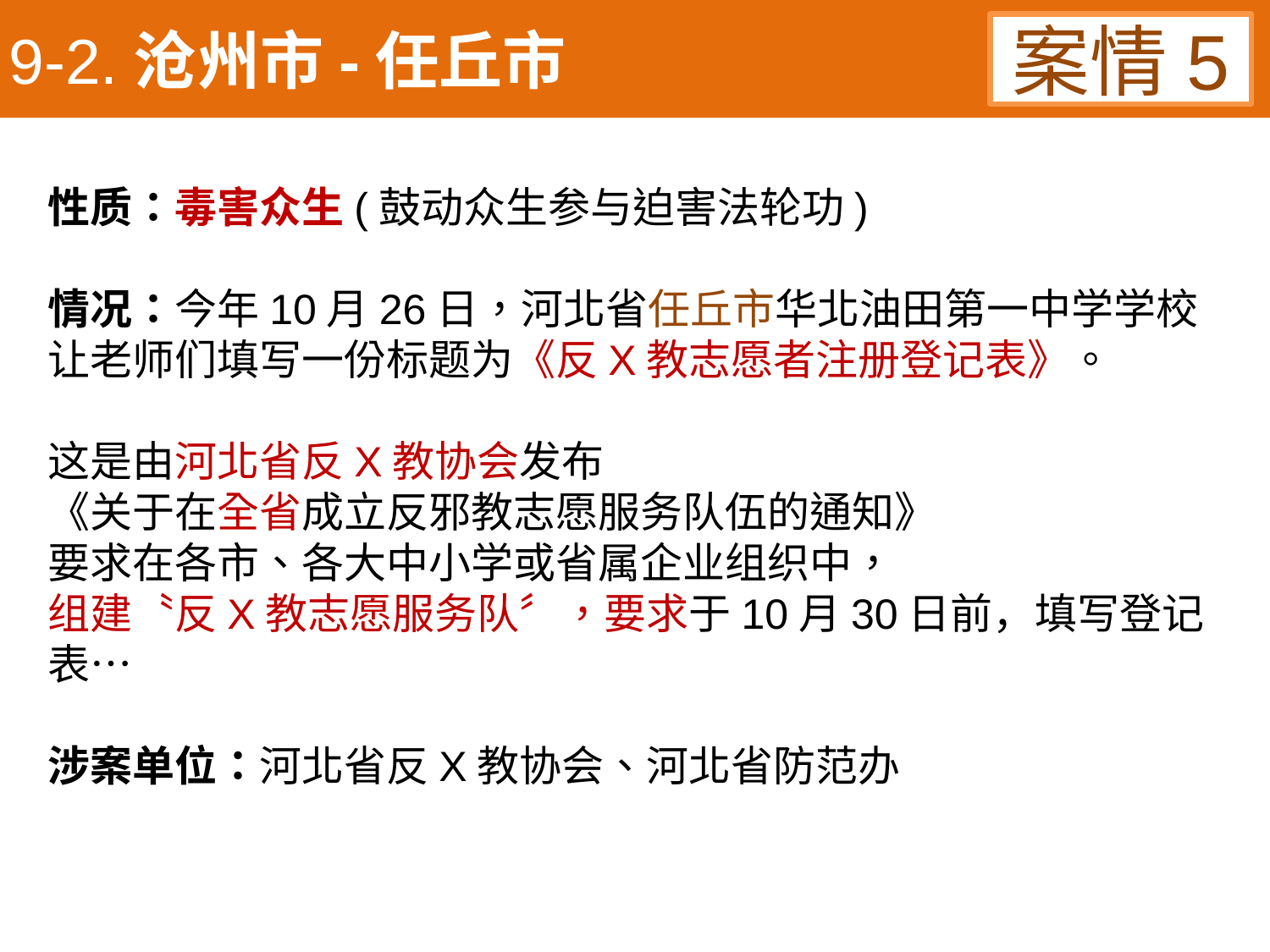

9-2.沧州市-任丘市
案情5

性质：毒害众生(鼓动众生参与迫害法轮功)

情况：今年10月26日，河北省任丘市华北油田第一中学学校
让老师们填写一份标题为《反X教志愿者注册登记表》。

这是由河北省反X教协会发布
《关于在全省成立反邪教志愿服务队伍的通知》
要求在各市、各大中小学或省属企业组织中，
组建〝反X教志愿服务队〞，要求于10月30日前，填写登记表…

涉案单位：河北省反X教协会、河北省防范办